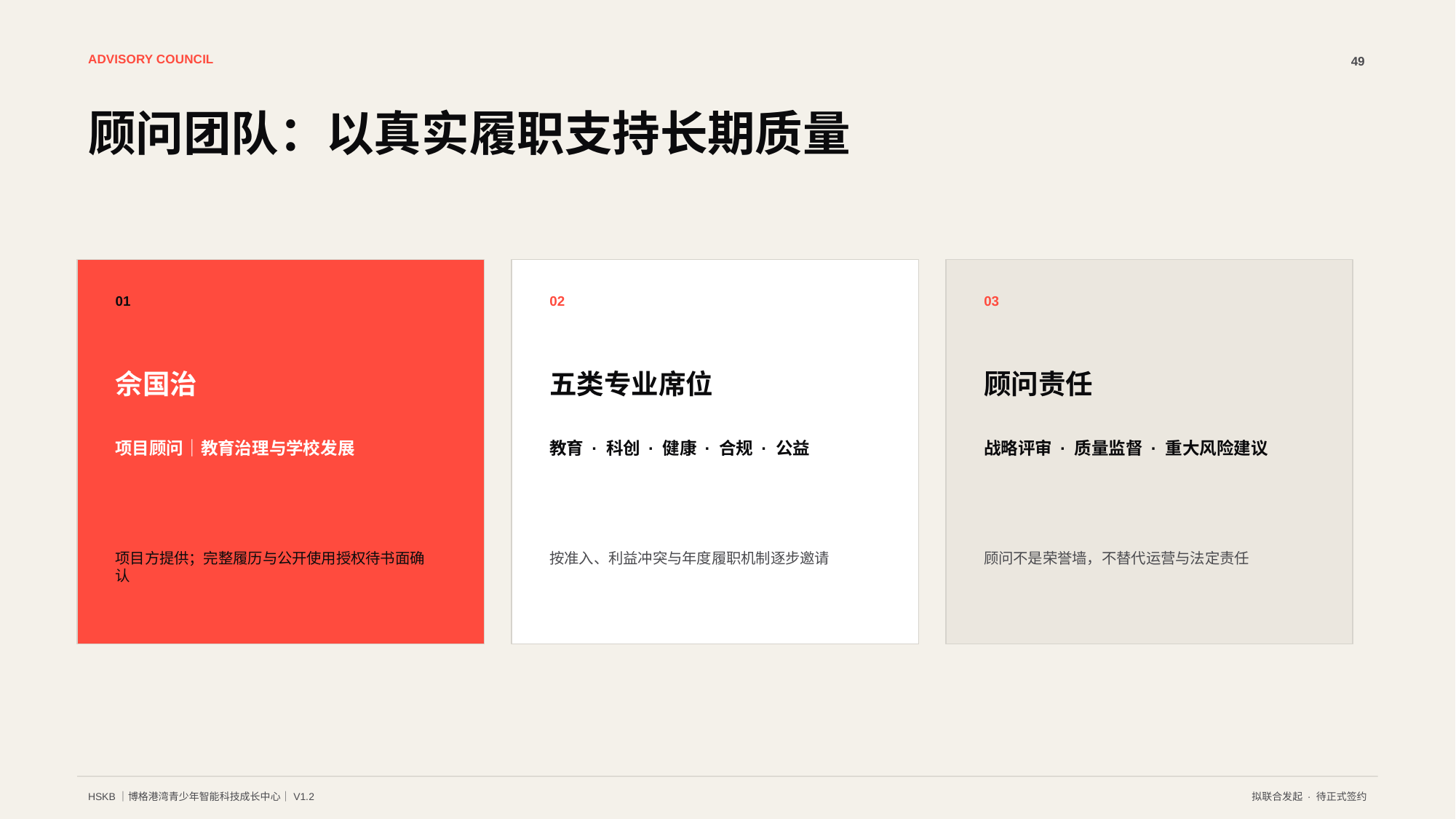

ADVISORY COUNCIL
49
顾问团队：以真实履职支持长期质量

01
02
03
佘国治
五类专业席位
顾问责任
项目顾问｜教育治理与学校发展
教育 · 科创 · 健康 · 合规 · 公益
战略评审 · 质量监督 · 重大风险建议
项目方提供；完整履历与公开使用授权待书面确认
按准入、利益冲突与年度履职机制逐步邀请
顾问不是荣誉墙，不替代运营与法定责任

HSKB｜博格港湾青少年智能科技成长中心｜V1.2
拟联合发起 · 待正式签约